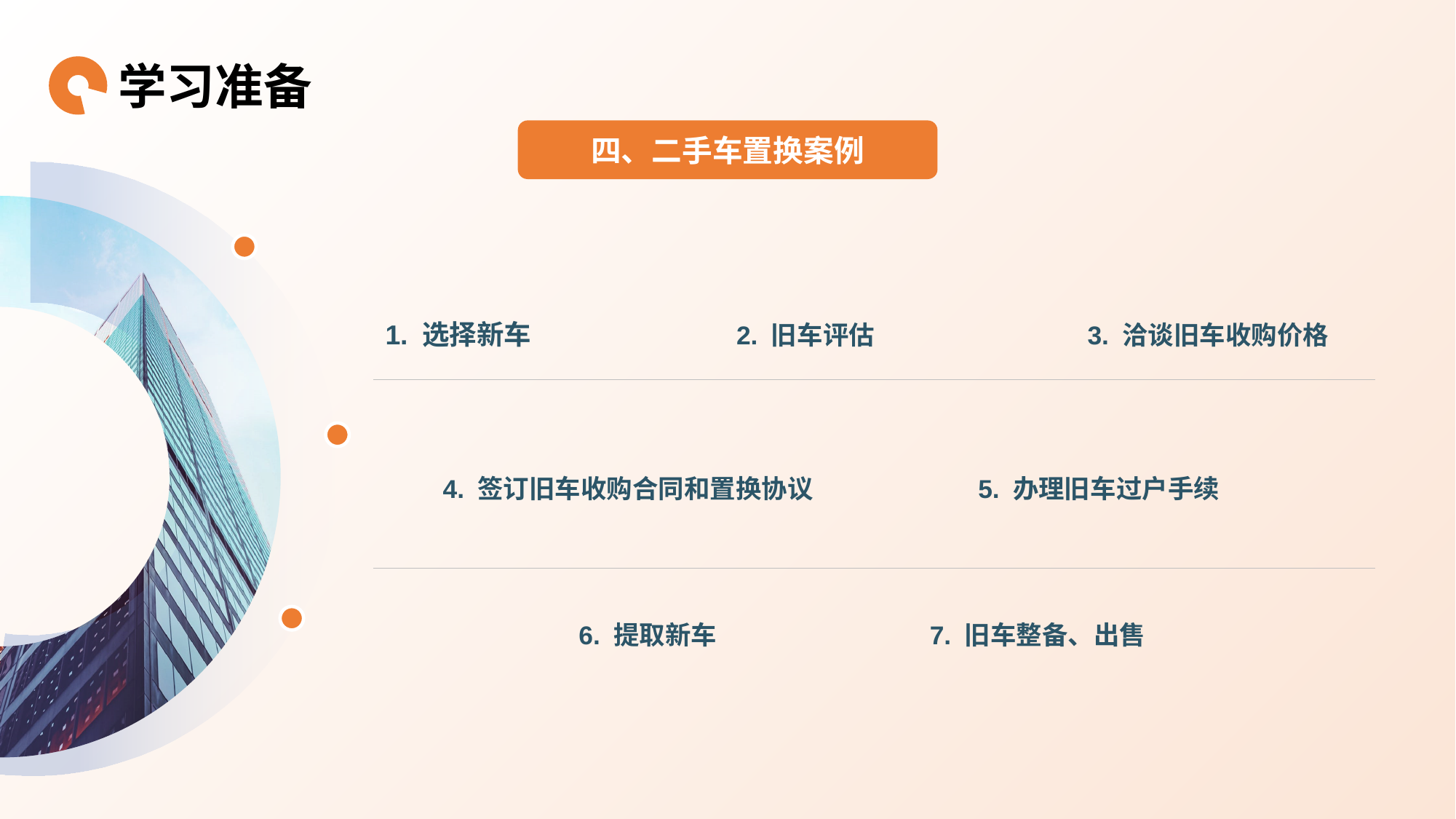

学习准备

四、二手车置换案例

1. 选择新车
2. 旧车评估
3. 洽谈旧车收购价格

4. 签订旧车收购合同和置换协议
5. 办理旧车过户手续
6. 提取新车
7. 旧车整备、出售